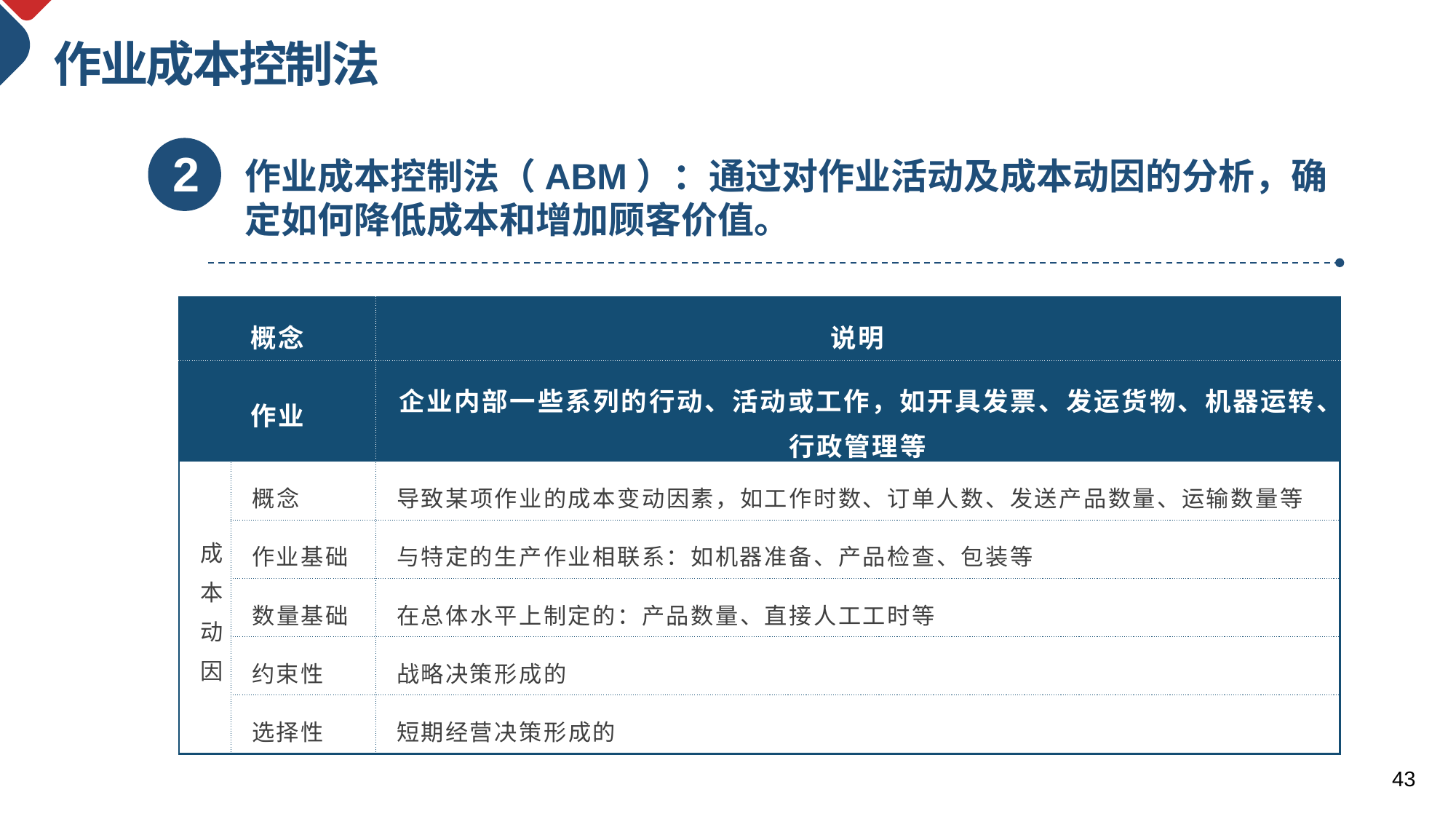

作业成本控制法

2
作业成本控制法（ABM）：通过对作业活动及成本动因的分析，确
定如何降低成本和增加顾客价值。
| 概念 |  | 说明 |
| --- | --- | --- |
| 作业 |  | 企业内部一些系列的行动、活动或工作，如开具发票、发运货物、机器运转、行政管理等 |
| 成本动因 | 概念 | 导致某项作业的成本变动因素，如工作时数、订单人数、发送产品数量、运输数量等 |
|  | 作业基础 | 与特定的生产作业相联系：如机器准备、产品检查、包装等 |
|  | 数量基础 | 在总体水平上制定的：产品数量、直接人工工时等 |
|  | 约束性 | 战略决策形成的 |
|  | 选择性 | 短期经营决策形成的 |